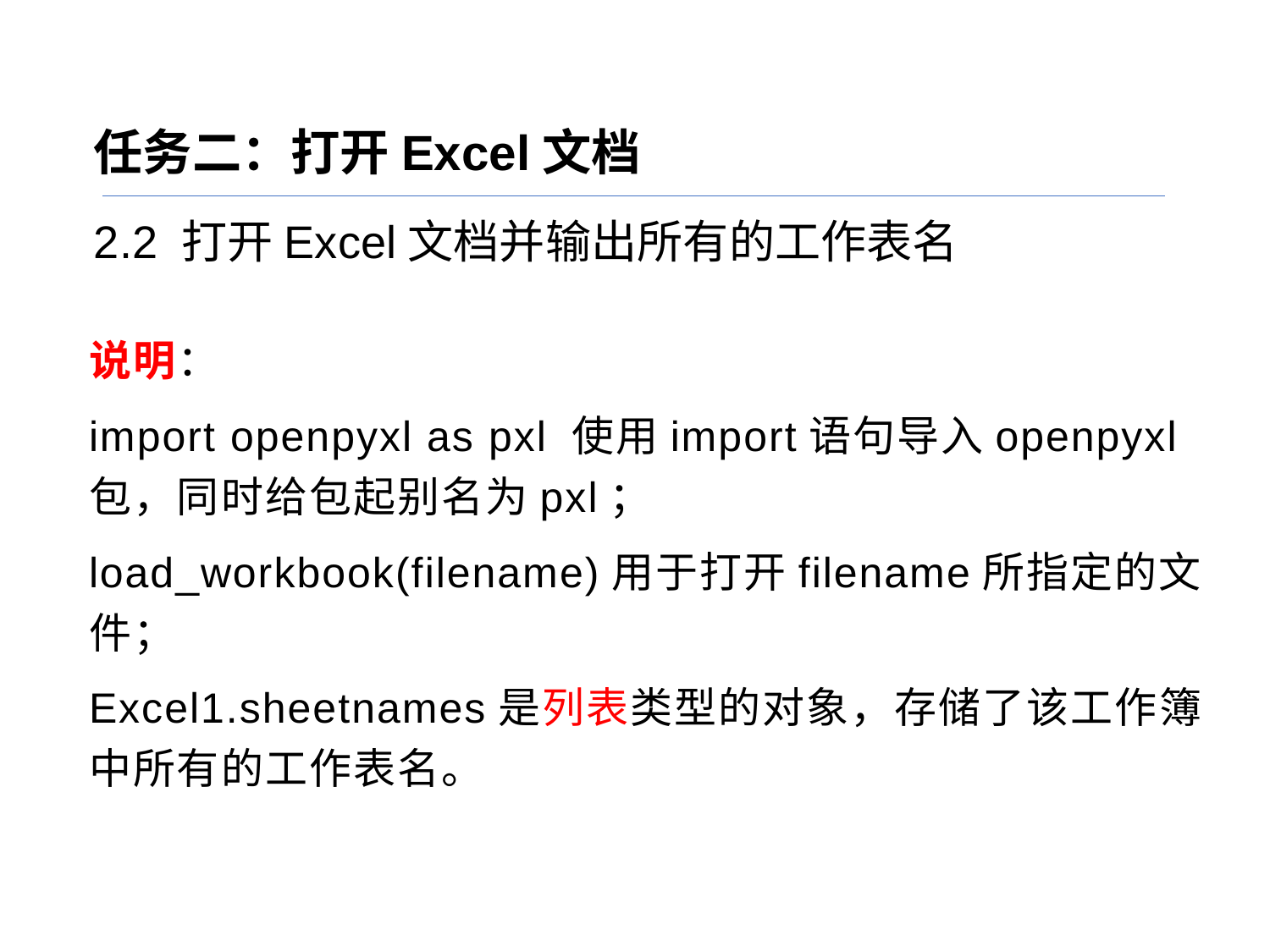

任务二：打开Excel文档
2.2 打开Excel文档并输出所有的工作表名
说明：
import openpyxl as pxl 使用import语句导入openpyxl包，同时给包起别名为pxl；
load_workbook(filename)用于打开filename所指定的文件；
Excel1.sheetnames是列表类型的对象，存储了该工作簿中所有的工作表名。